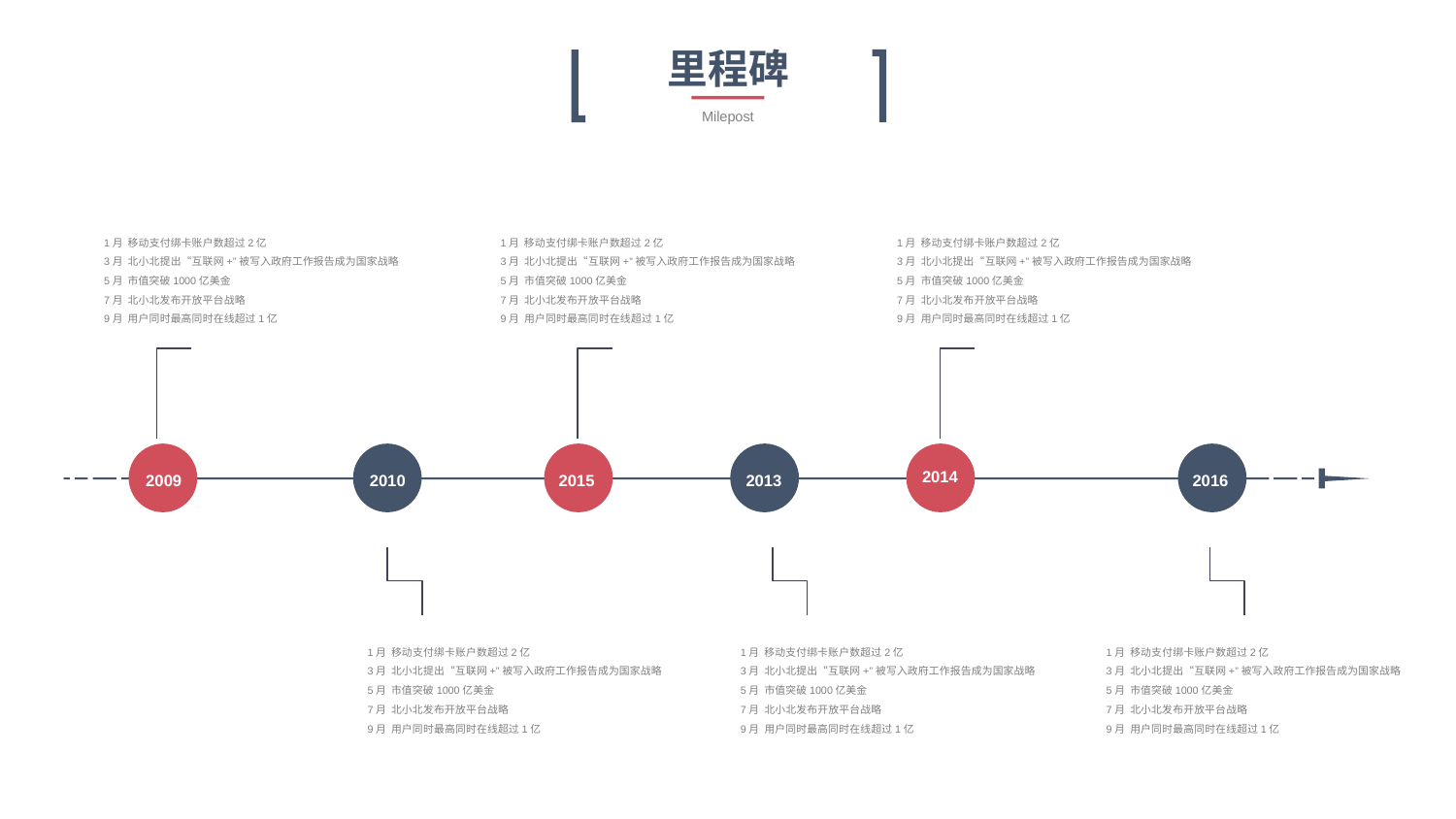

里程碑

Milepost

1月  移动支付绑卡账户数超过2亿
3月  北小北提出“互联网+”被写入政府工作报告成为国家战略
5月  市值突破1000亿美金
7月  北小北发布开放平台战略
9月  用户同时最高同时在线超过1亿
1月  移动支付绑卡账户数超过2亿
3月  北小北提出“互联网+”被写入政府工作报告成为国家战略
5月  市值突破1000亿美金
7月  北小北发布开放平台战略
9月  用户同时最高同时在线超过1亿
1月  移动支付绑卡账户数超过2亿
3月  北小北提出“互联网+”被写入政府工作报告成为国家战略
5月  市值突破1000亿美金
7月  北小北发布开放平台战略
9月  用户同时最高同时在线超过1亿

2014
2015
2016
2009
2010
2013

1月  移动支付绑卡账户数超过2亿
3月  北小北提出“互联网+”被写入政府工作报告成为国家战略
5月  市值突破1000亿美金
7月  北小北发布开放平台战略
9月  用户同时最高同时在线超过1亿
1月  移动支付绑卡账户数超过2亿
3月  北小北提出“互联网+”被写入政府工作报告成为国家战略
5月  市值突破1000亿美金
7月  北小北发布开放平台战略
9月  用户同时最高同时在线超过1亿
1月  移动支付绑卡账户数超过2亿
3月  北小北提出“互联网+”被写入政府工作报告成为国家战略
5月  市值突破1000亿美金
7月  北小北发布开放平台战略
9月  用户同时最高同时在线超过1亿